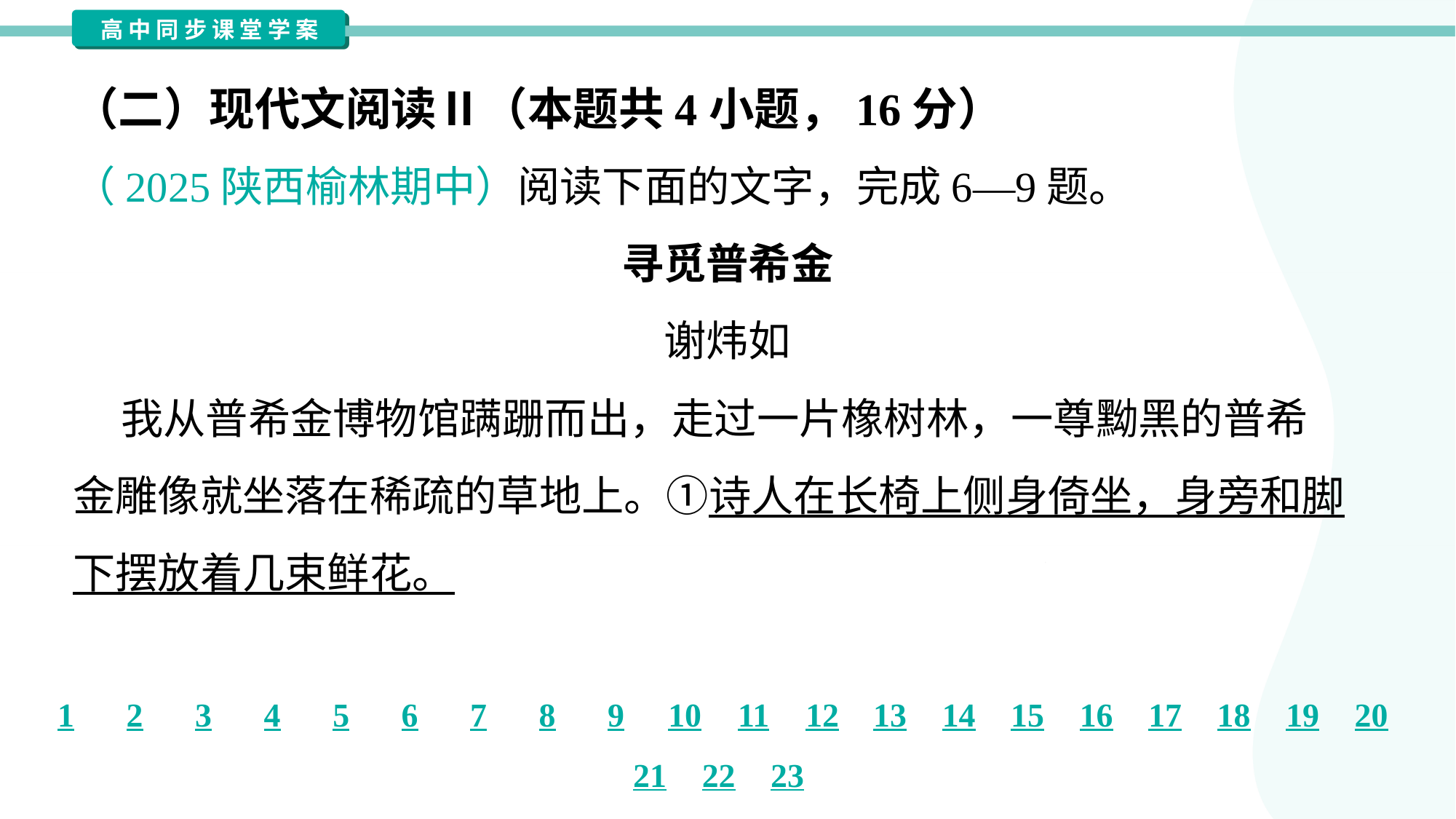

（二）现代文阅读Ⅱ（本题共4小题，16分）
（2025陕西榆林期中）阅读下面的文字，完成6—9题。
寻觅普希金
谢炜如
    我从普希金博物馆蹒跚而出，走过一片橡树林，一尊黝黑的普希
金雕像就坐落在稀疏的草地上。①诗人在长椅上侧身倚坐，身旁和脚
下摆放着几束鲜花。